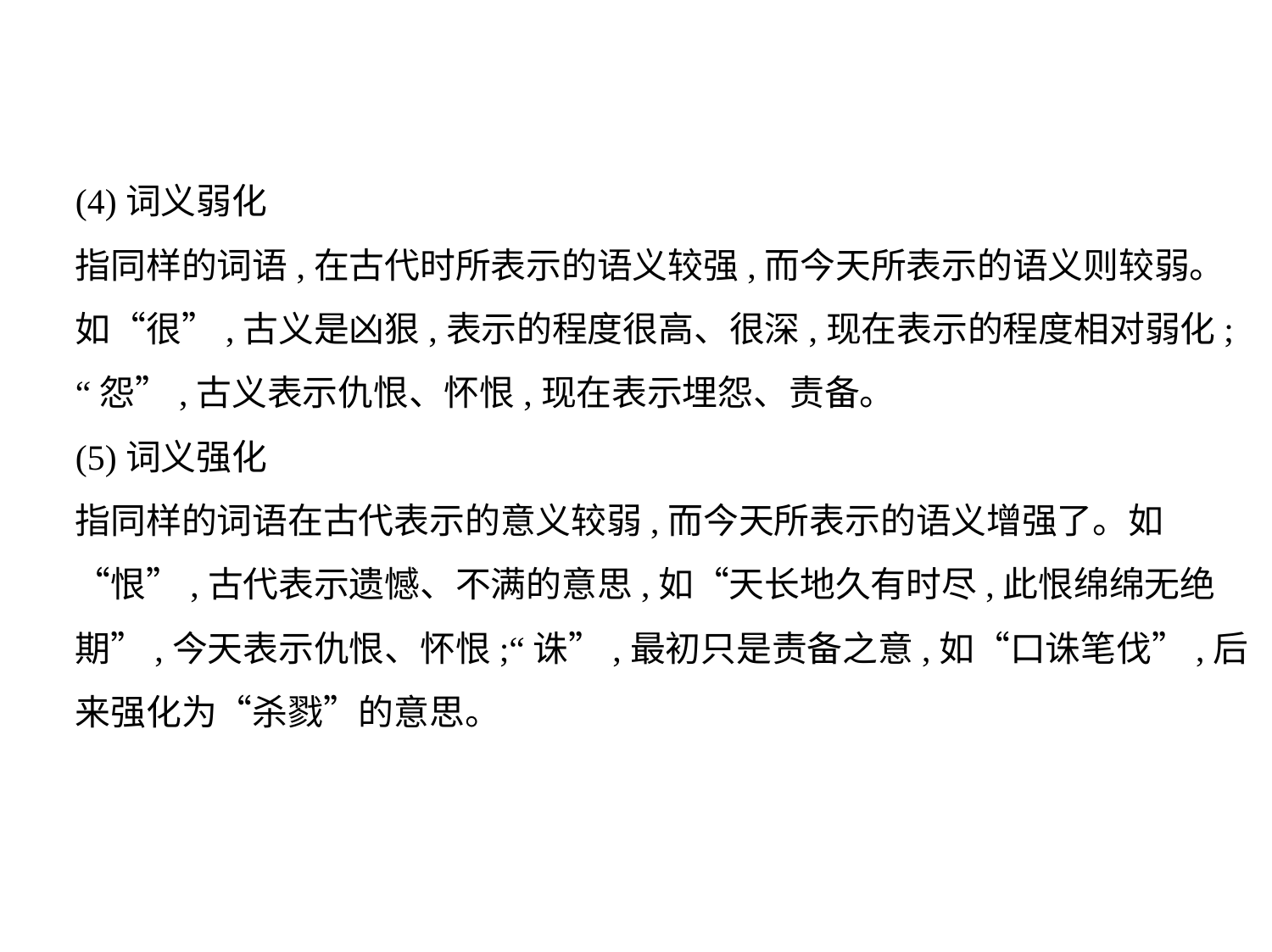

(4)词义弱化
指同样的词语,在古代时所表示的语义较强,而今天所表示的语义则较弱。
如“很”,古义是凶狠,表示的程度很高、很深,现在表示的程度相对弱化;
“怨”,古义表示仇恨、怀恨,现在表示埋怨、责备。
(5)词义强化
指同样的词语在古代表示的意义较弱,而今天所表示的语义增强了。如
“恨”,古代表示遗憾、不满的意思,如“天长地久有时尽,此恨绵绵无绝
期”,今天表示仇恨、怀恨;“诛”,最初只是责备之意,如“口诛笔伐”,后
来强化为“杀戮”的意思。